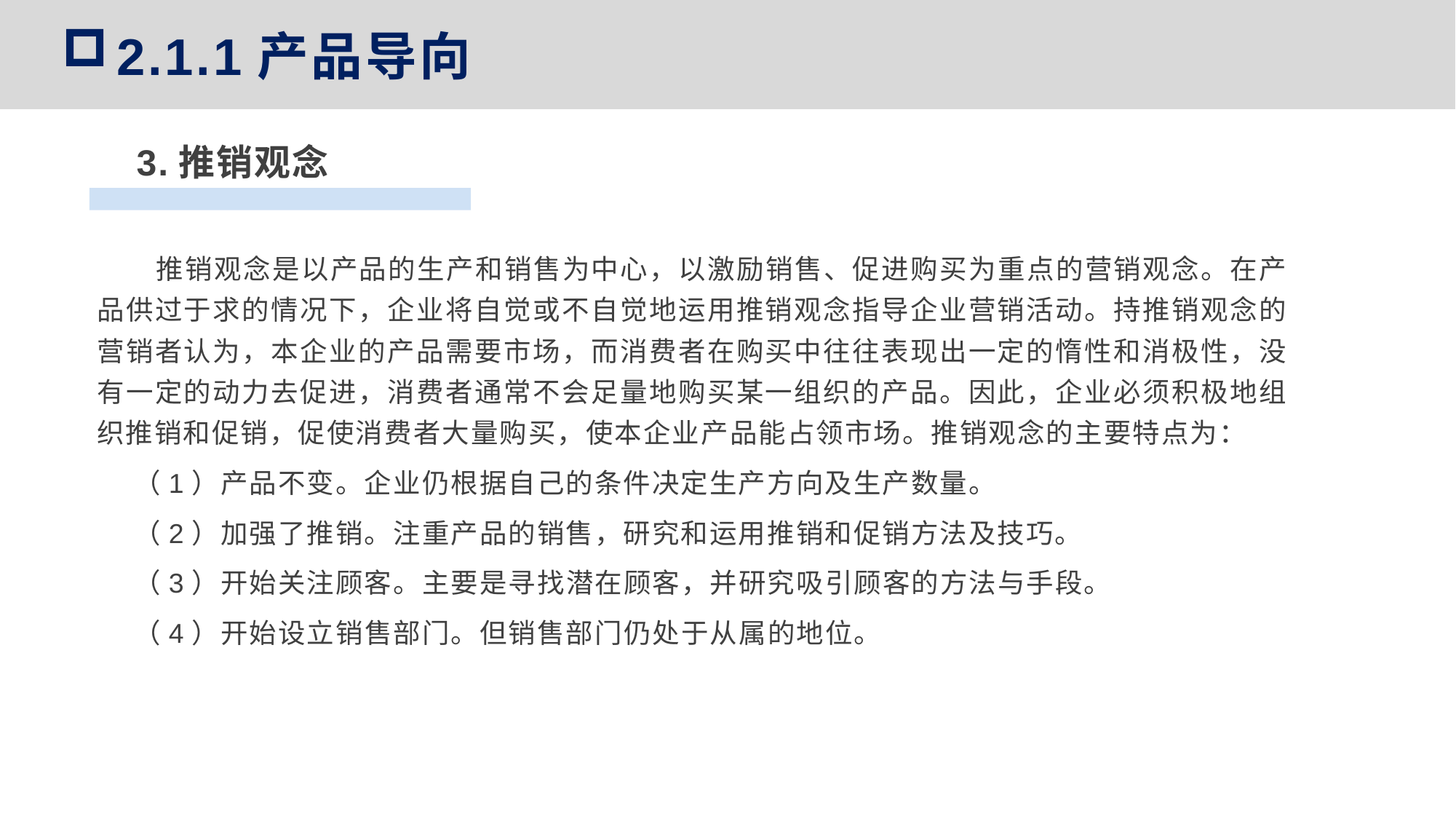

2.1.1产品导向
3.推销观念

  推销观念是以产品的生产和销售为中心，以激励销售、促进购买为重点的营销观念。在产品供过于求的情况下，企业将自觉或不自觉地运用推销观念指导企业营销活动。持推销观念的营销者认为，本企业的产品需要市场，而消费者在购买中往往表现出一定的惰性和消极性，没有一定的动力去促进，消费者通常不会足量地购买某一组织的产品。因此，企业必须积极地组织推销和促销，促使消费者大量购买，使本企业产品能占领市场。推销观念的主要特点为：
（1）产品不变。企业仍根据自己的条件决定生产方向及生产数量。
（2）加强了推销。注重产品的销售，研究和运用推销和促销方法及技巧。
（3）开始关注顾客。主要是寻找潜在顾客，并研究吸引顾客的方法与手段。
（4）开始设立销售部门。但销售部门仍处于从属的地位。